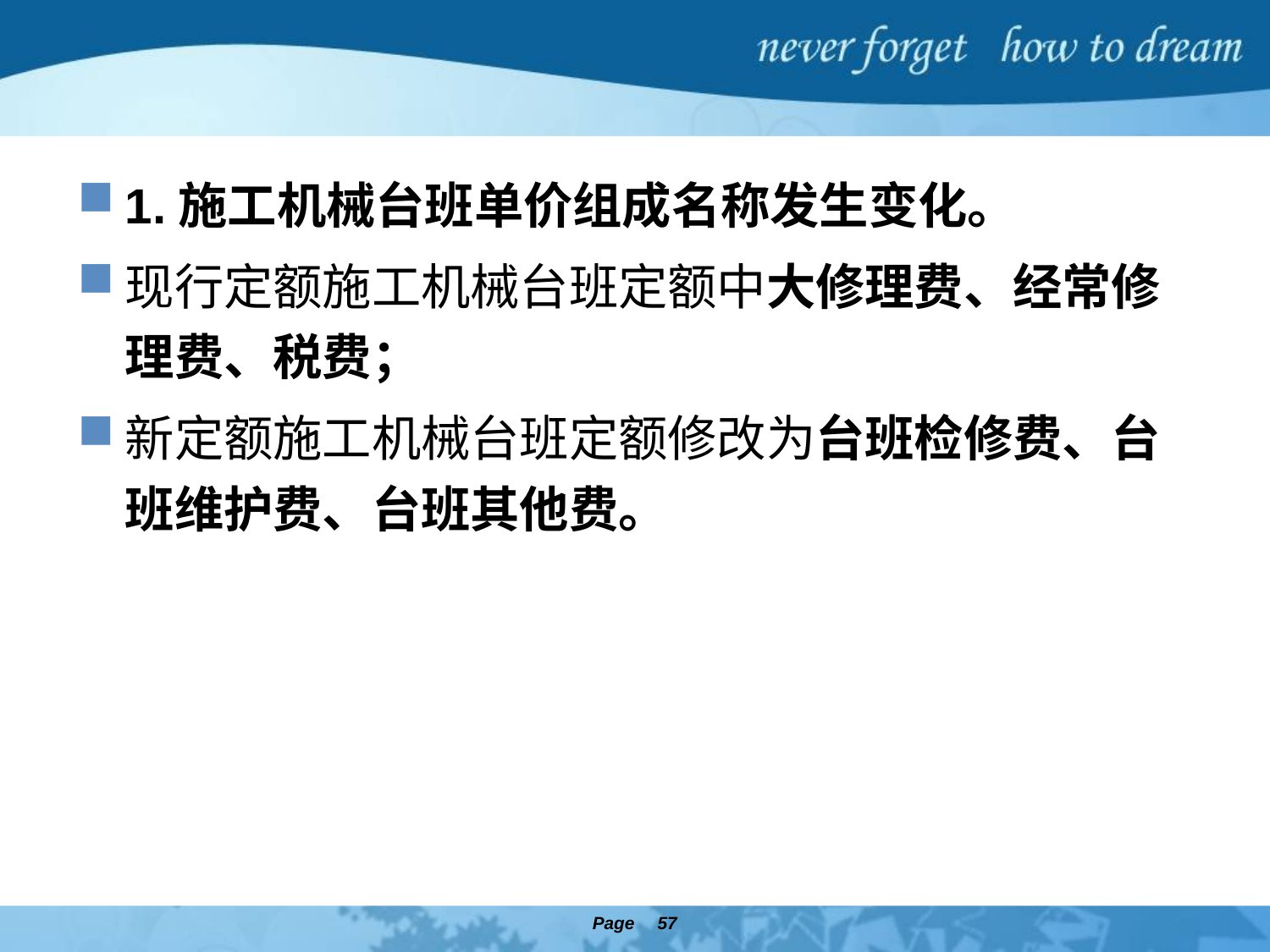

1.施工机械台班单价组成名称发生变化。
现行定额施工机械台班定额中大修理费、经常修理费、税费；
新定额施工机械台班定额修改为台班检修费、台班维护费、台班其他费。